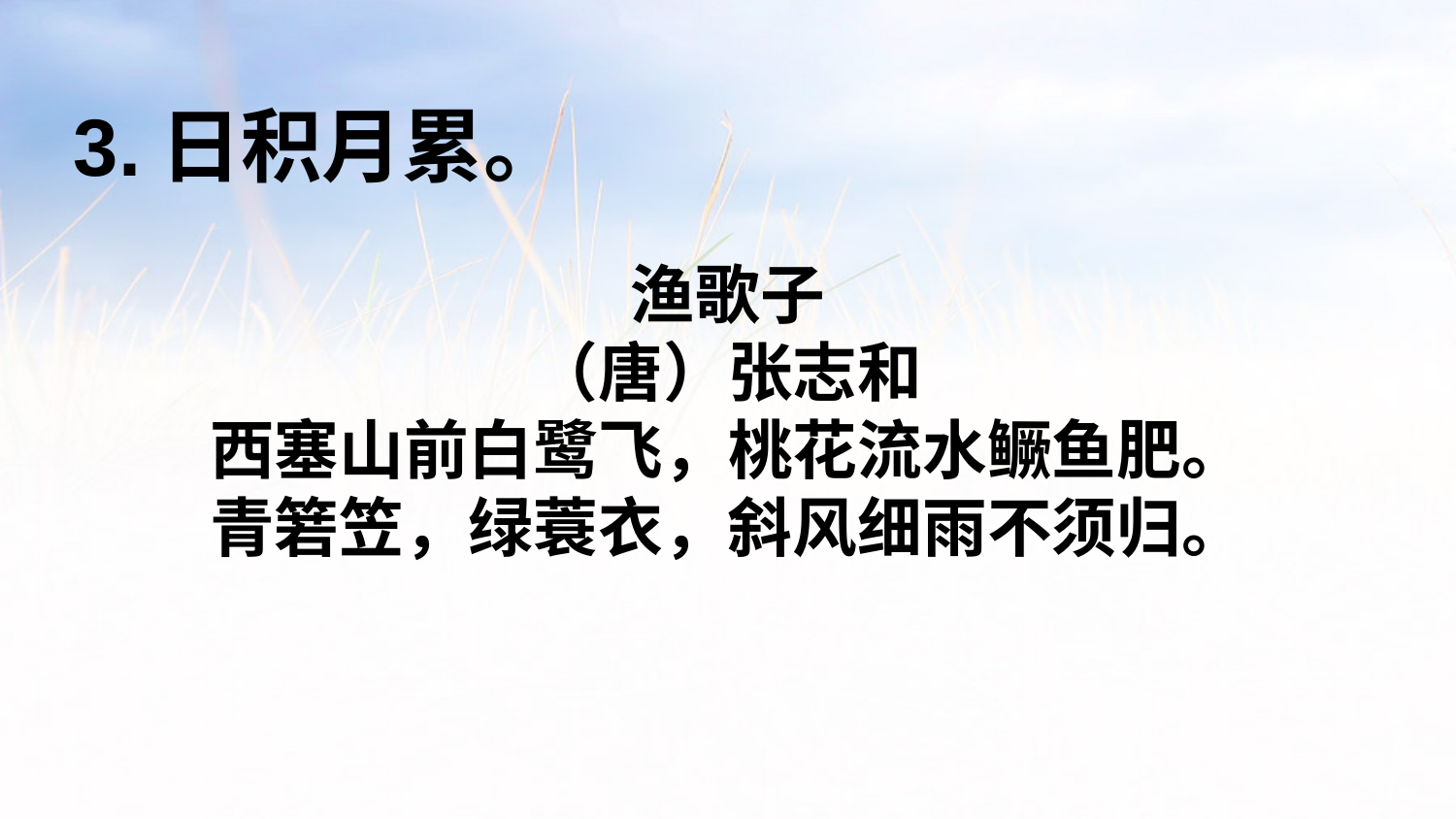

3.日积月累。
渔歌子
（唐）张志和
西塞山前白鹭飞，桃花流水鳜鱼肥。
青箬笠，绿蓑衣，斜风细雨不须归。